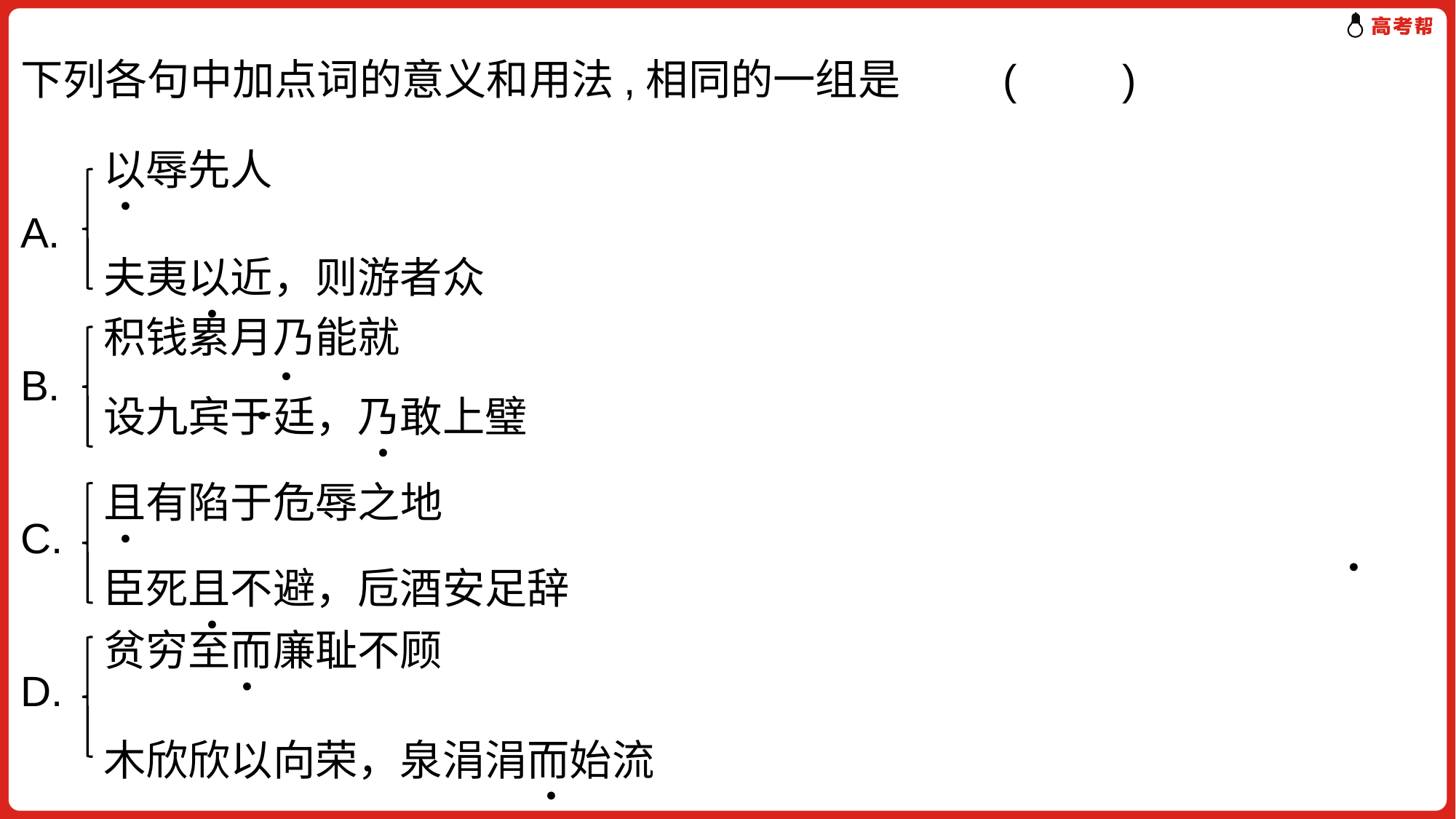

下列各句中加点词的意义和用法,相同的一组是	(　　)

A.

B.

C.

D.
以辱先人
.

夫夷以近，则游者众
.
积钱累月乃能就
.

.
设九宾于廷，乃敢上璧
.
且有陷于危辱之地
.

.
臣死且不避，卮酒安足辞
.
贫穷至而廉耻不顾
.

.
木欣欣以向荣，泉涓涓而始流